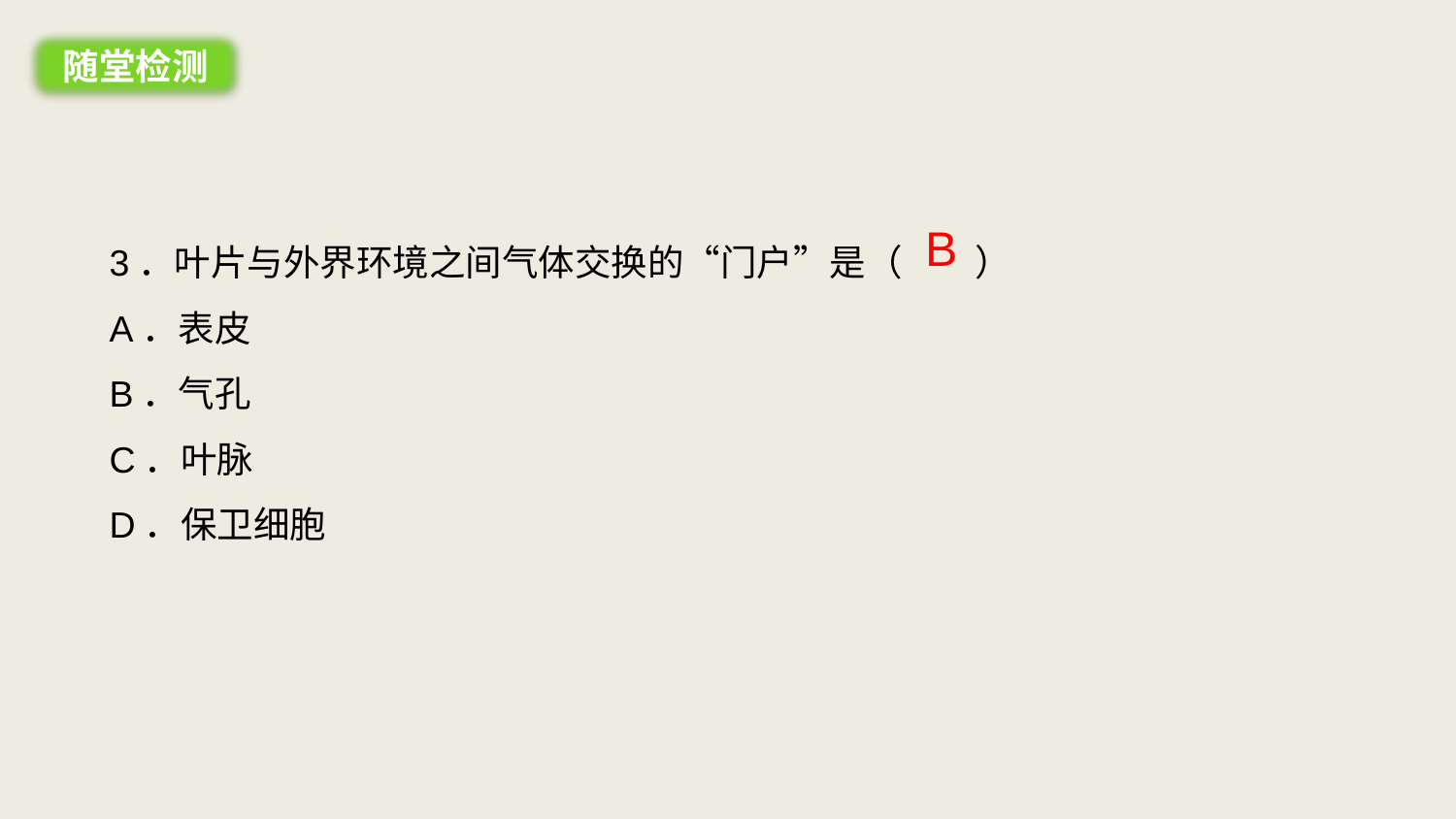

随堂检测
B
3．叶片与外界环境之间气体交换的“门户”是（　　）
A．表皮
B．气孔
C．叶脉
D．保卫细胞